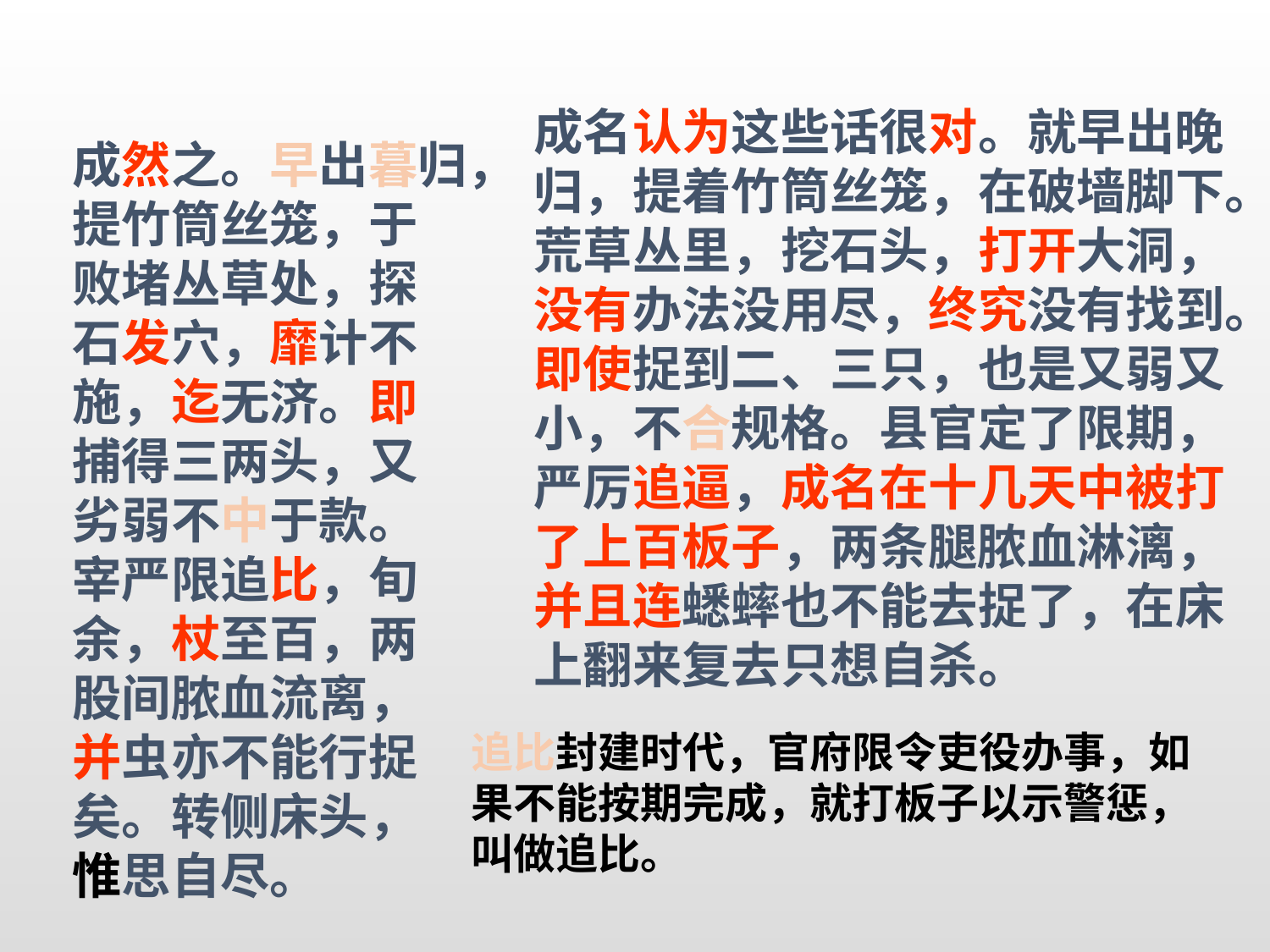

成名认为这些话很对。就早出晚归，提着竹筒丝笼，在破墙脚下。荒草丛里，挖石头，打开大洞，没有办法没用尽，终究没有找到。即使捉到二、三只，也是又弱又小，不合规格。县官定了限期，严厉追逼，成名在十几天中被打了上百板子，两条腿脓血淋漓，并且连蟋蟀也不能去捉了，在床上翻来复去只想自杀。
成然之。早出暮归，提竹筒丝笼，于败堵丛草处，探石发穴，靡计不施，迄无济。即捕得三两头，又劣弱不中于款。宰严限追比，旬余，杖至百，两股间脓血流离，并虫亦不能行捉矣。转侧床头，惟思自尽。
追比封建时代，官府限令吏役办事，如果不能按期完成，就打板子以示警惩，叫做追比。